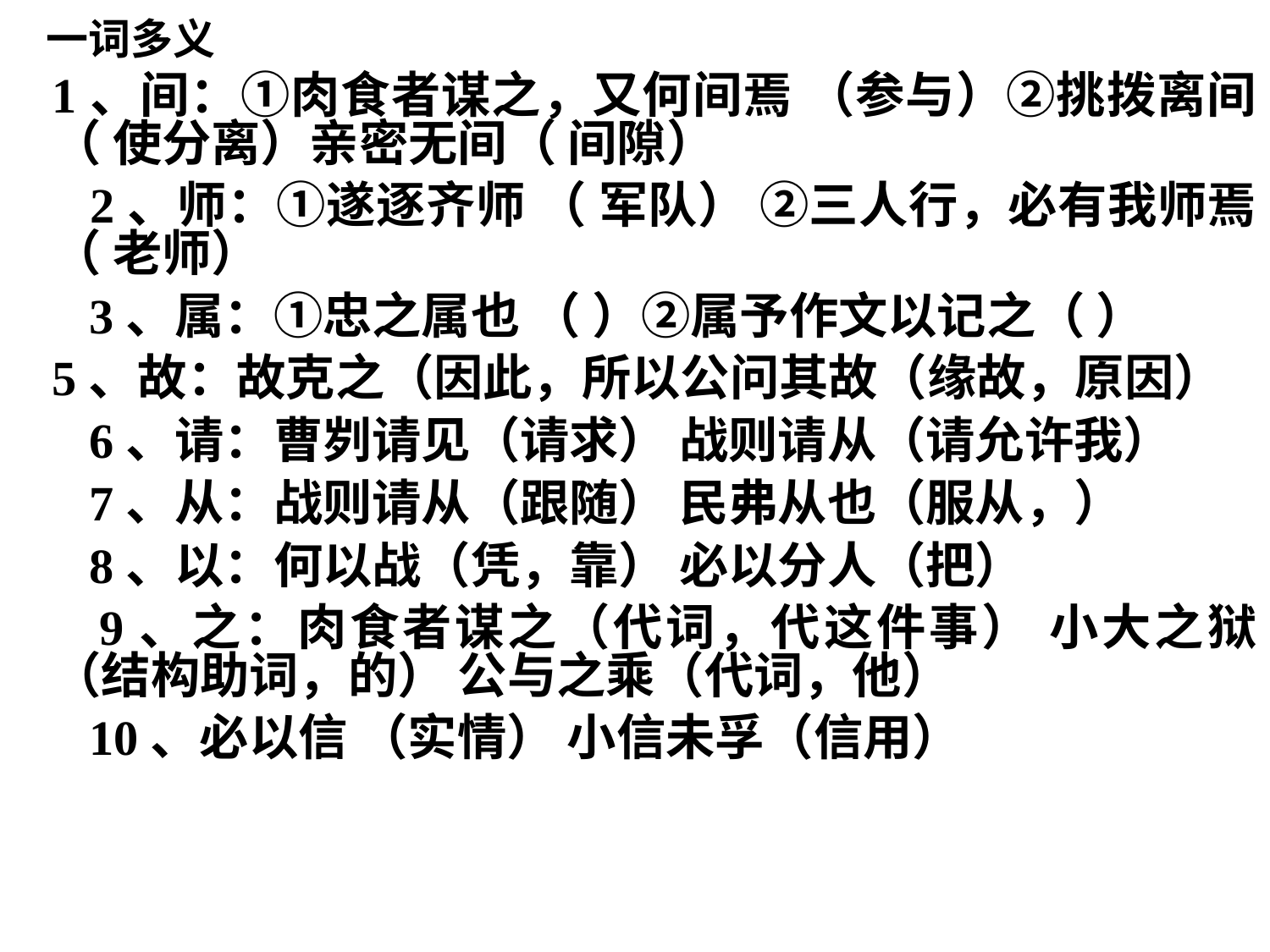

一词多义
1、间：①肉食者谋之，又何间焉 （参与）②挑拨离间（ 使分离）亲密无间（ 间隙）
   2、师：①遂逐齐师 （ 军队） ②三人行，必有我师焉（ 老师）
   3、属：①忠之属也 （ ）②属予作文以记之（ ）
5、故：故克之（因此，所以公问其故（缘故，原因）
   6、请：曹刿请见（请求） 战则请从（请允许我）
   7、从：战则请从（跟随） 民弗从也（服从，）
   8、以：何以战（凭，靠） 必以分人（把）
   9、之：肉食者谋之（代词，代这件事） 小大之狱（结构助词，的） 公与之乘（代词，他）
   10、必以信 （实情） 小信未孚（信用）